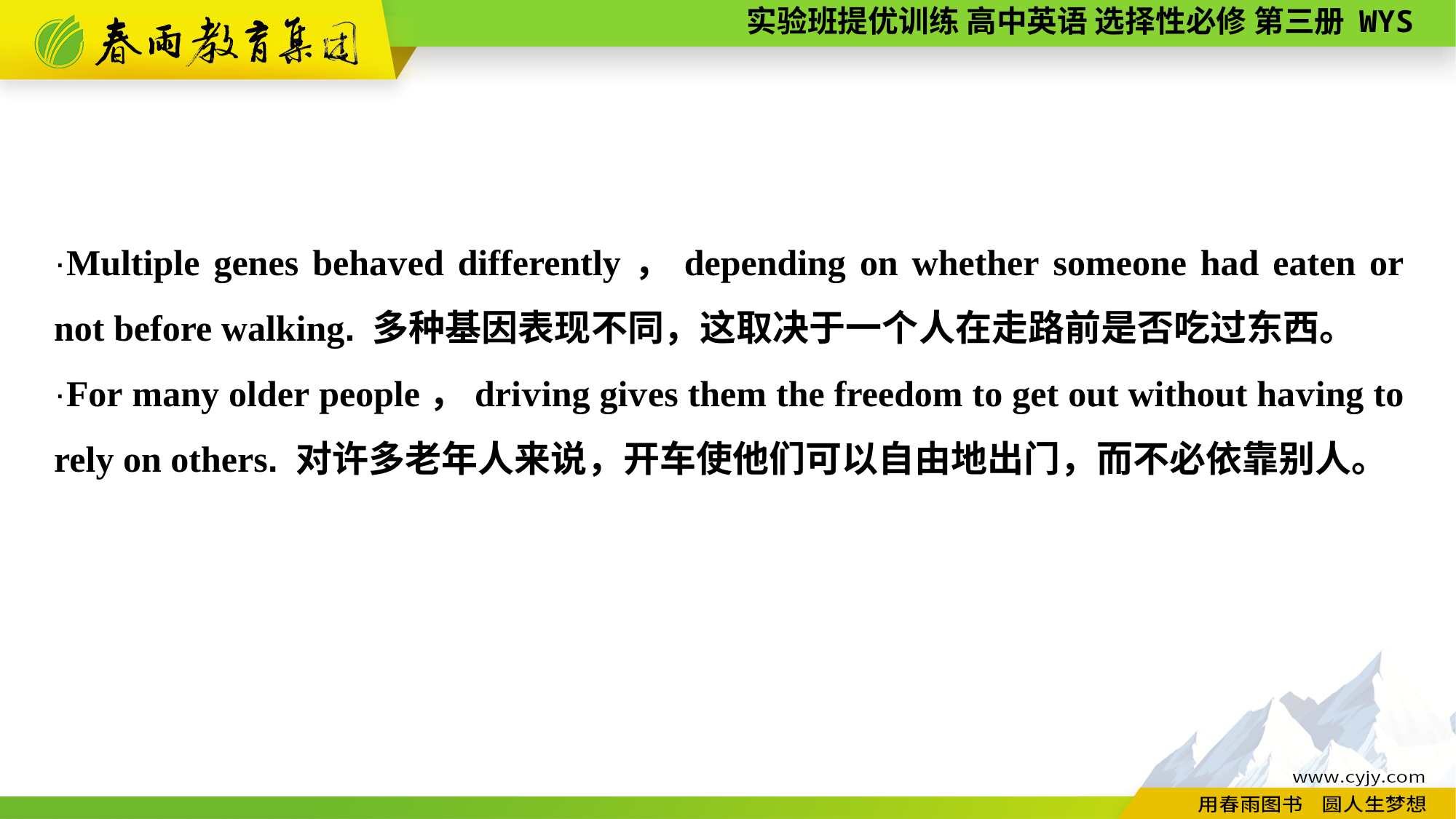

·Multiple genes behaved differently，depending on whether someone had eaten or not before walking. 多种基因表现不同，这取决于一个人在走路前是否吃过东西。
·For many older people，driving gives them the freedom to get out without having to rely on others. 对许多老年人来说，开车使他们可以自由地出门，而不必依靠别人。